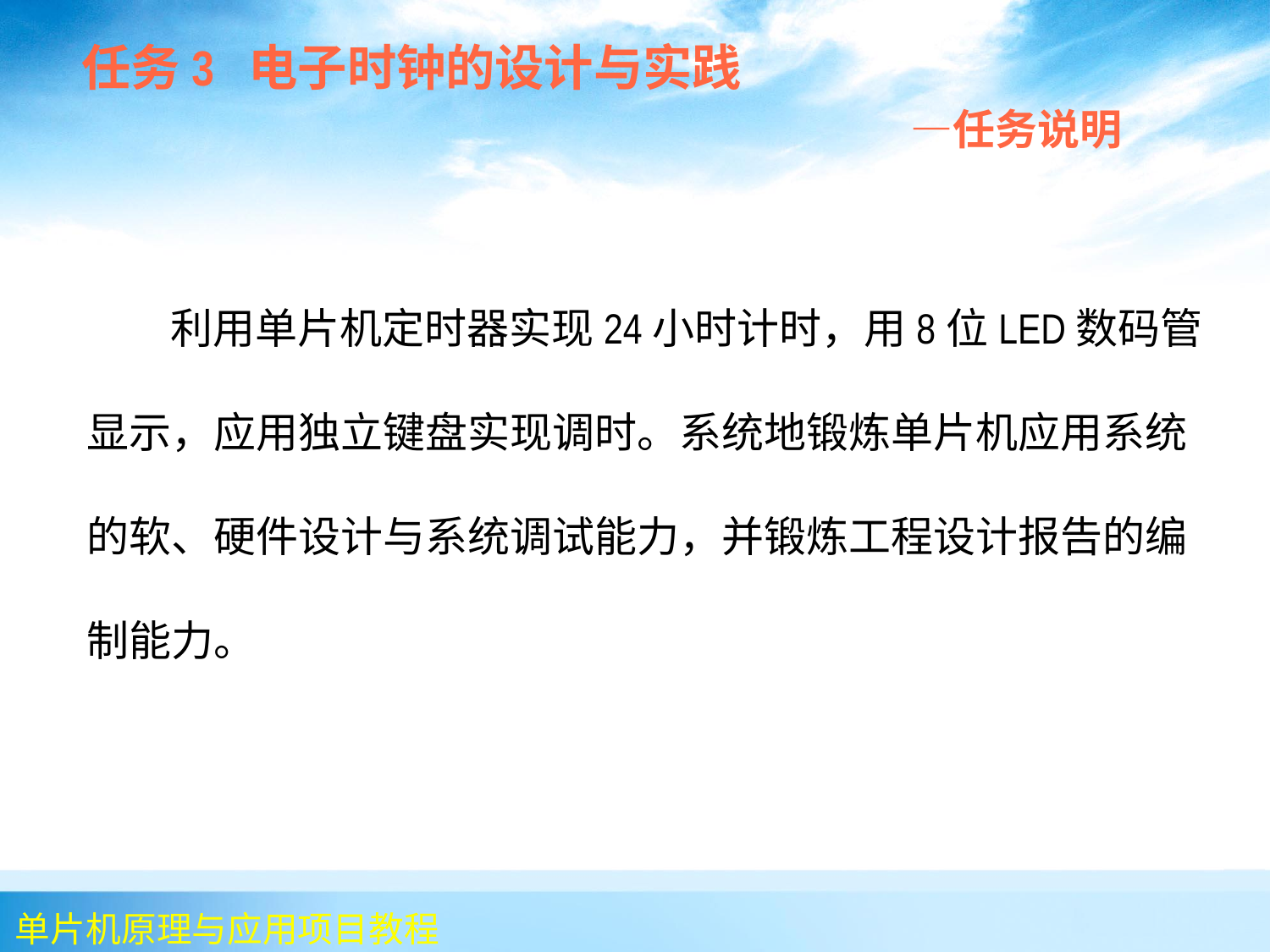

利用单片机定时器实现24小时计时，用8位LED数码管显示，应用独立键盘实现调时。系统地锻炼单片机应用系统的软、硬件设计与系统调试能力，并锻炼工程设计报告的编制能力。
   任务3  电子时钟的设计与实践
                                                                              —任务说明